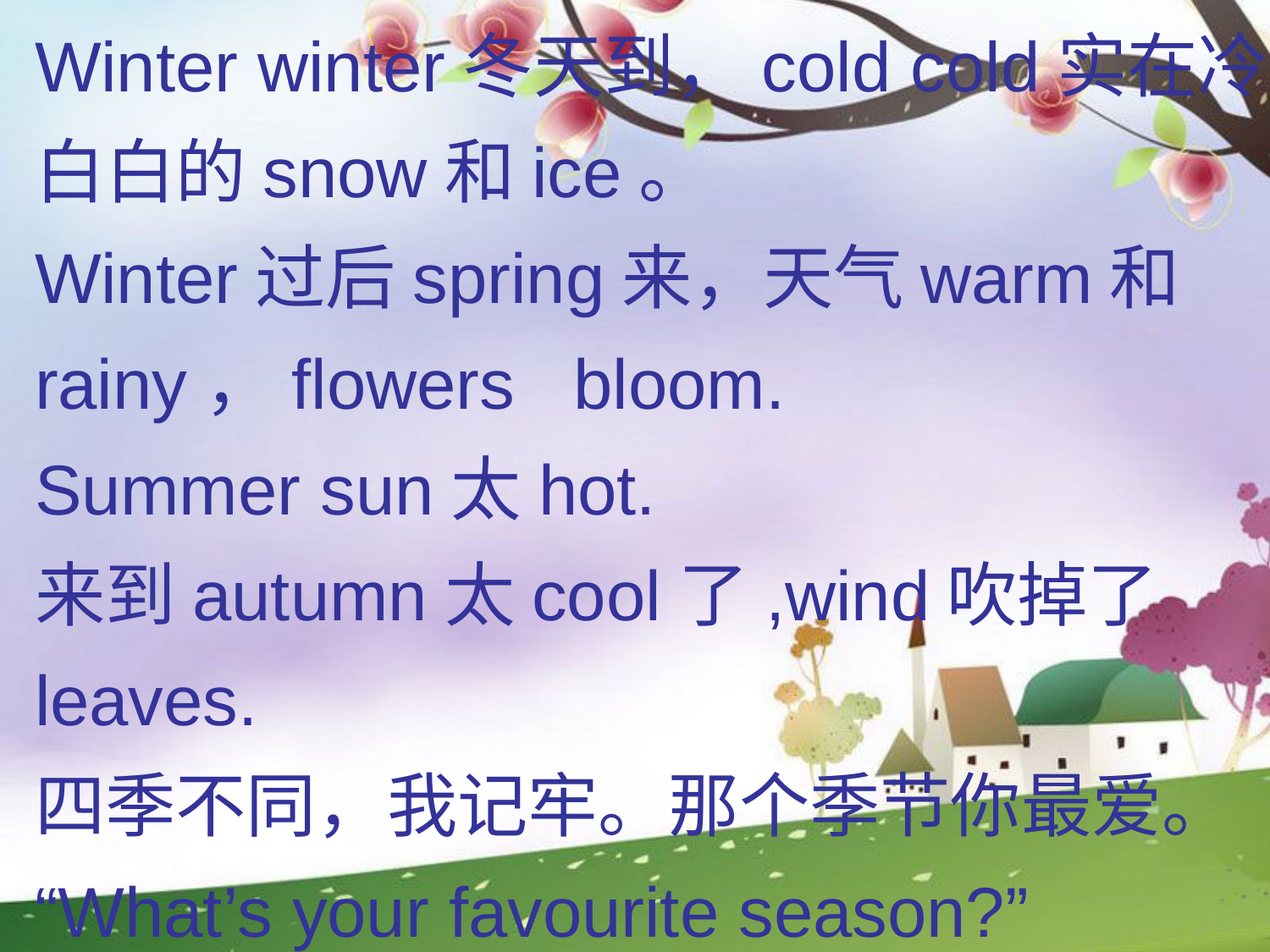

Winter winter冬天到，cold cold实在冷，
白白的snow和ice。
Winter过后spring来，天气warm和rainy，flowers   bloom.
Summer sun太hot.
来到autumn太cool了,wind吹掉了leaves.
四季不同，我记牢。那个季节你最爱。
“What’s your favourite season?”